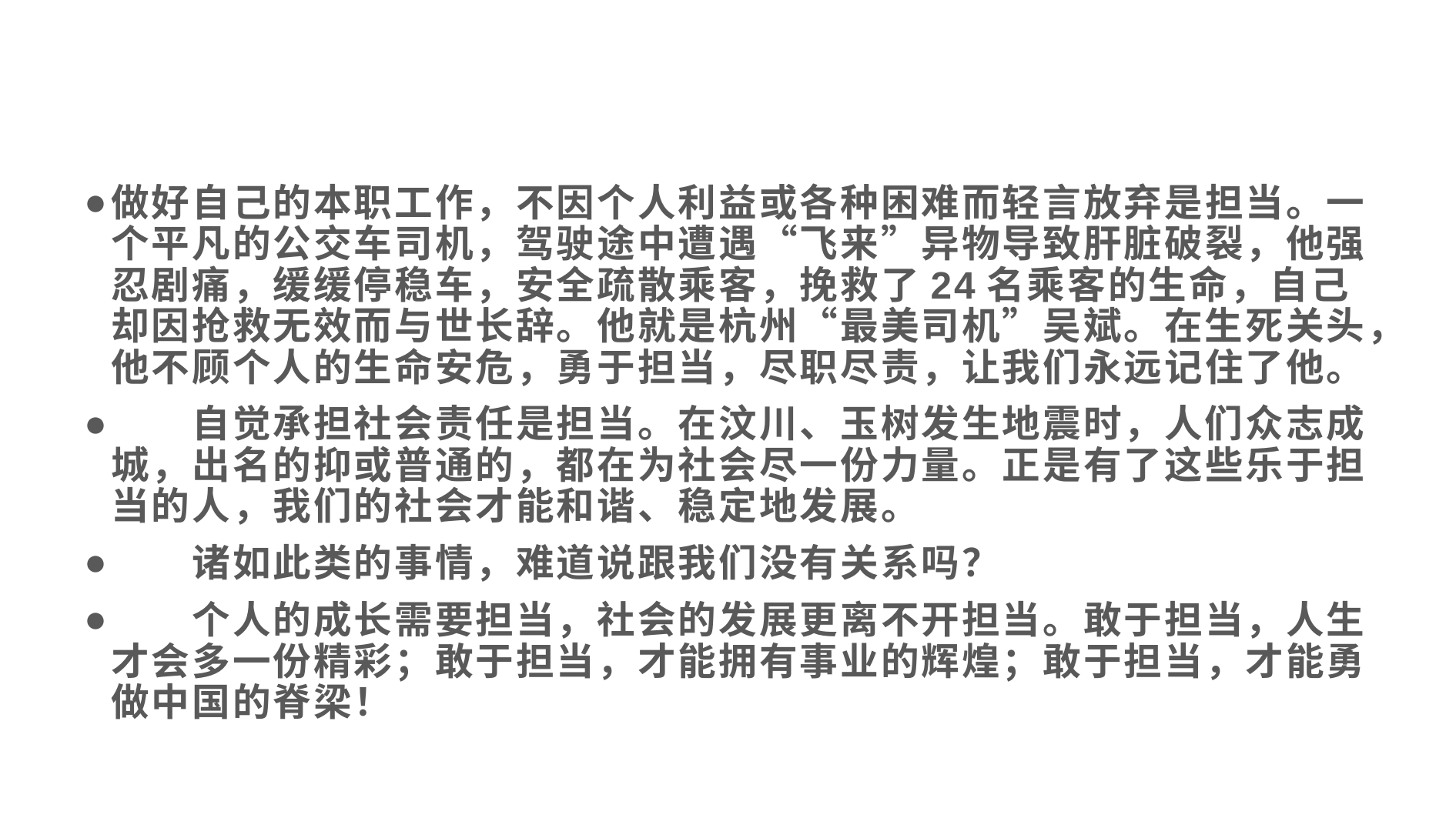

#
做好自己的本职工作，不因个人利益或各种困难而轻言放弃是担当。一个平凡的公交车司机，驾驶途中遭遇“飞来”异物导致肝脏破裂，他强忍剧痛，缓缓停稳车，安全疏散乘客，挽救了24名乘客的生命，自己却因抢救无效而与世长辞。他就是杭州“最美司机”吴斌。在生死关头，他不顾个人的生命安危，勇于担当，尽职尽责，让我们永远记住了他。
　　自觉承担社会责任是担当。在汶川、玉树发生地震时，人们众志成城，出名的抑或普通的，都在为社会尽一份力量。正是有了这些乐于担当的人，我们的社会才能和谐、稳定地发展。
　　诸如此类的事情，难道说跟我们没有关系吗？
　　个人的成长需要担当，社会的发展更离不开担当。敢于担当，人生才会多一份精彩；敢于担当，才能拥有事业的辉煌；敢于担当，才能勇做中国的脊梁！